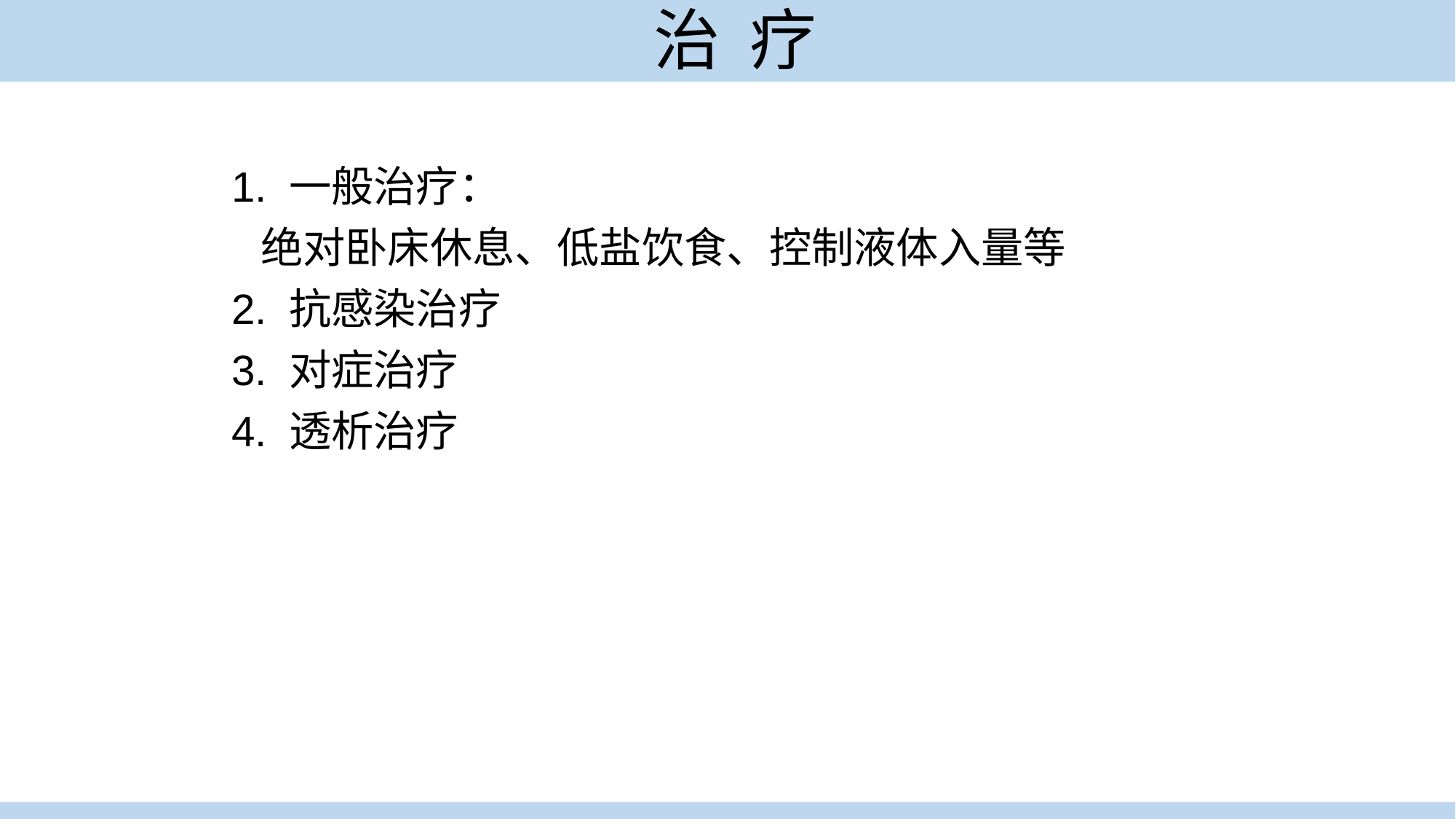

# 治  疗
1. 一般治疗：
  绝对卧床休息、低盐饮食、控制液体入量等
2. 抗感染治疗
3. 对症治疗
4. 透析治疗